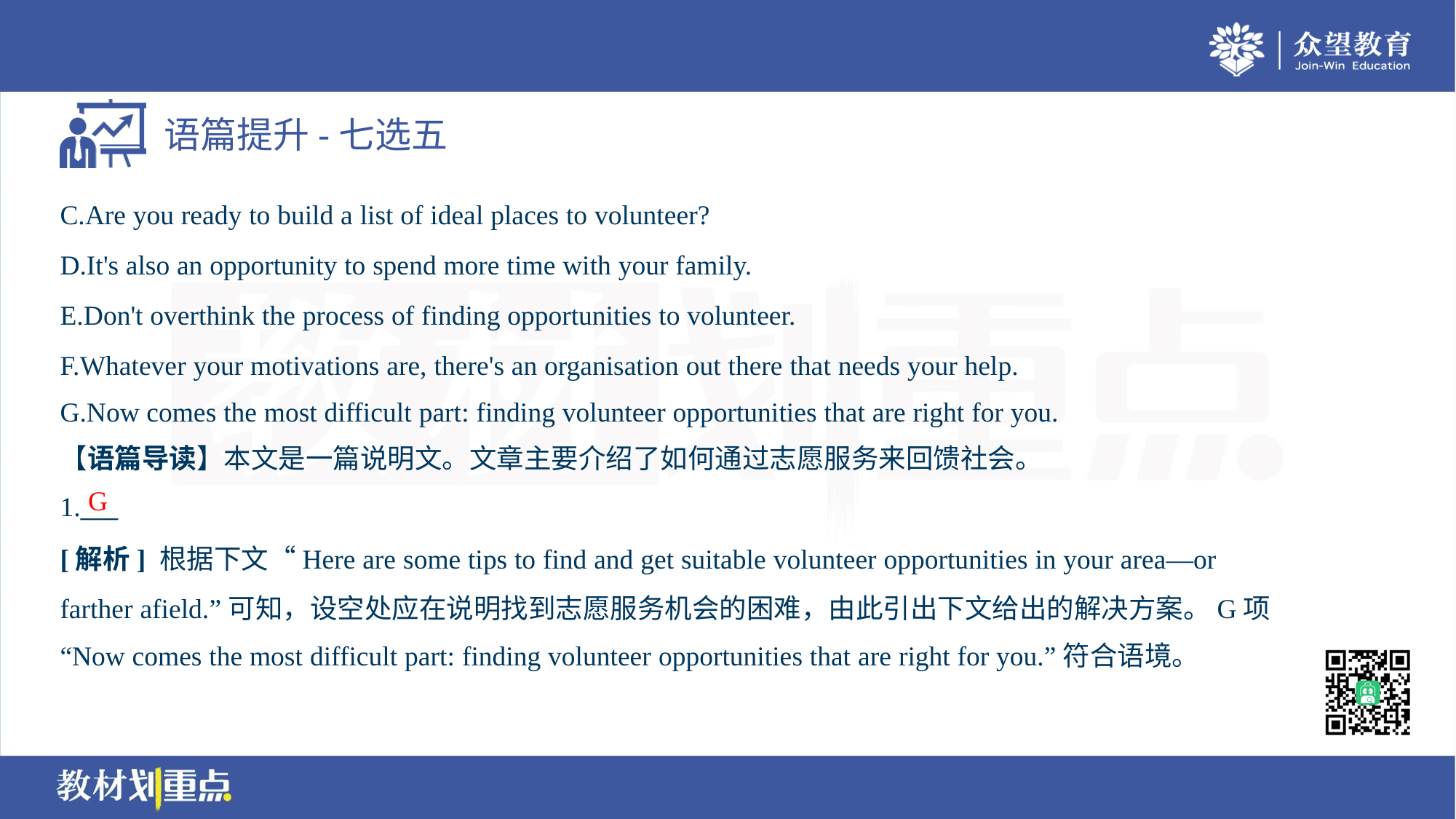

C.Are you ready to build a list of ideal places to volunteer?
D.It's also an opportunity to spend more time with your family.
E.Don't overthink the process of finding opportunities to volunteer.
F.Whatever your motivations are, there's an organisation out there that needs your help.
G.Now comes the most difficult part: finding volunteer opportunities that are right for you.
【语篇导读】本文是一篇说明文。文章主要介绍了如何通过志愿服务来回馈社会。
G
1.___
[解析] 根据下文“Here are some tips to find and get suitable volunteer opportunities in your area—or
farther afield.”可知，设空处应在说明找到志愿服务机会的困难，由此引出下文给出的解决方案。G项
“Now comes the most difficult part: finding volunteer opportunities that are right for you.”符合语境。